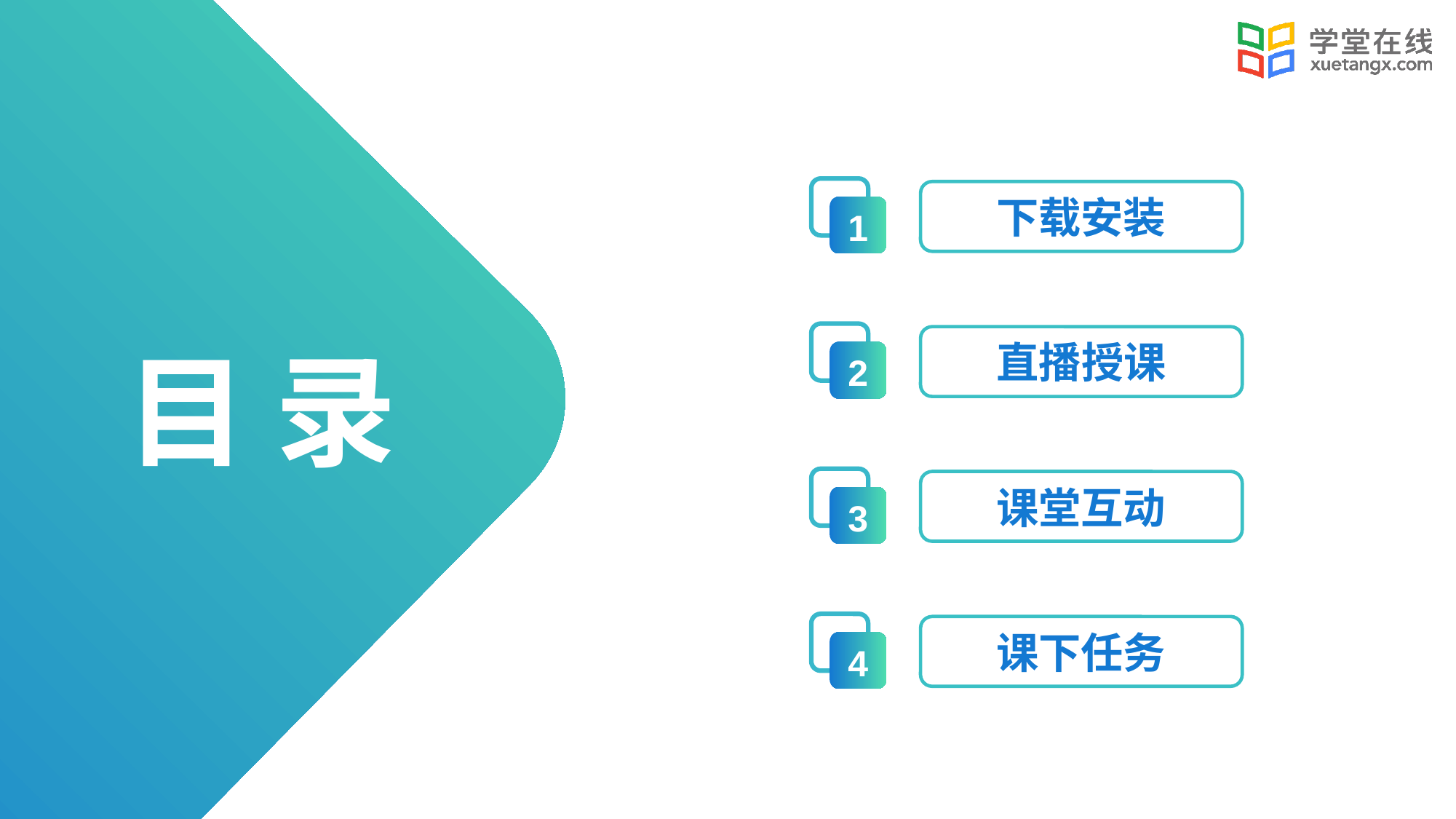

目 录

1

下载安装

2

直播授课

3

课堂互动

4

课下任务